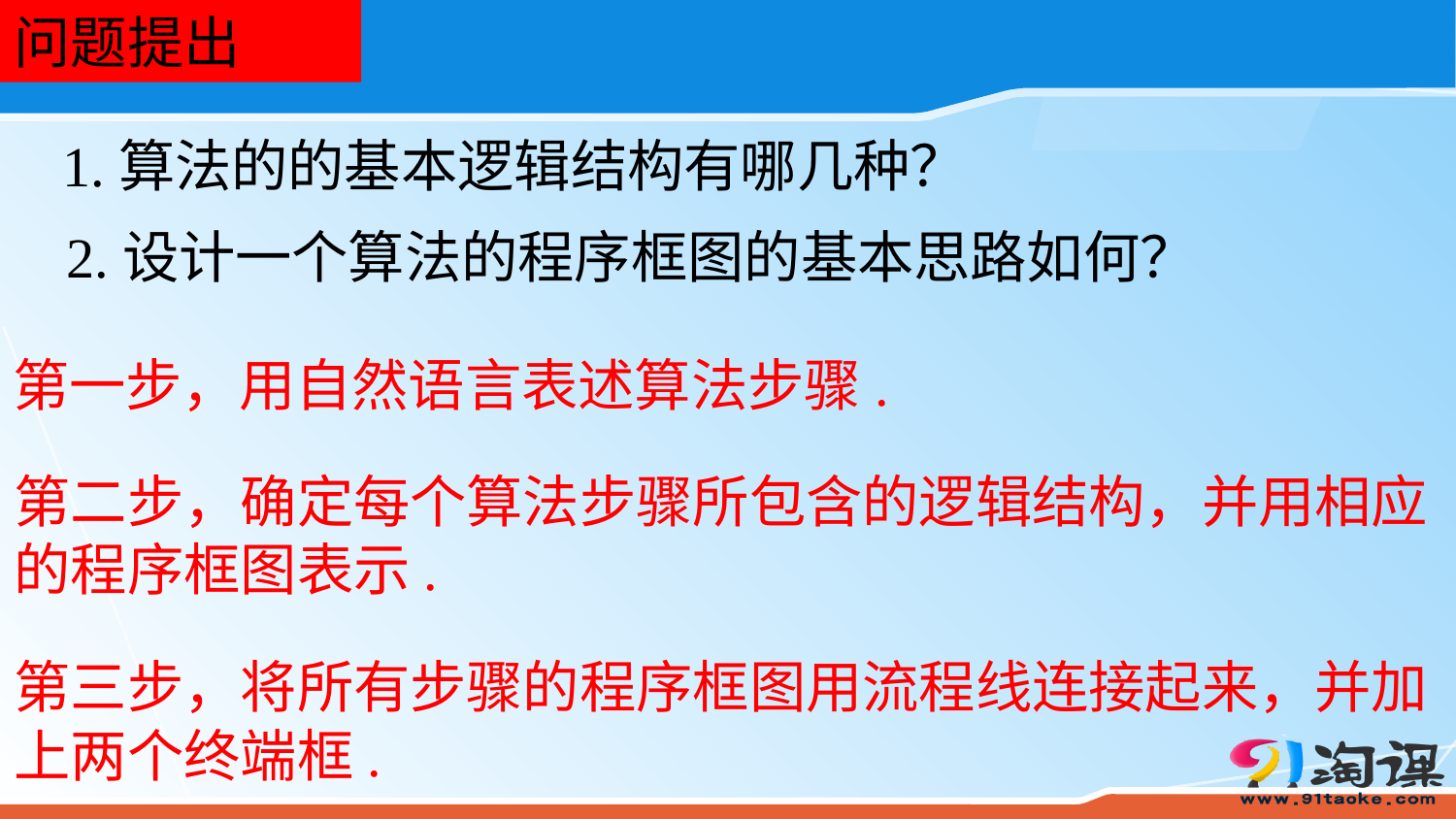

问题提出

   1.算法的的基本逻辑结构有哪几种？
   2.设计一个算法的程序框图的基本思路如何？
第一步，用自然语言表述算法步骤.
第二步，确定每个算法步骤所包含的逻辑结构，并用相应的程序框图表示.
第三步，将所有步骤的程序框图用流程线连接起来，并加上两个终端框.